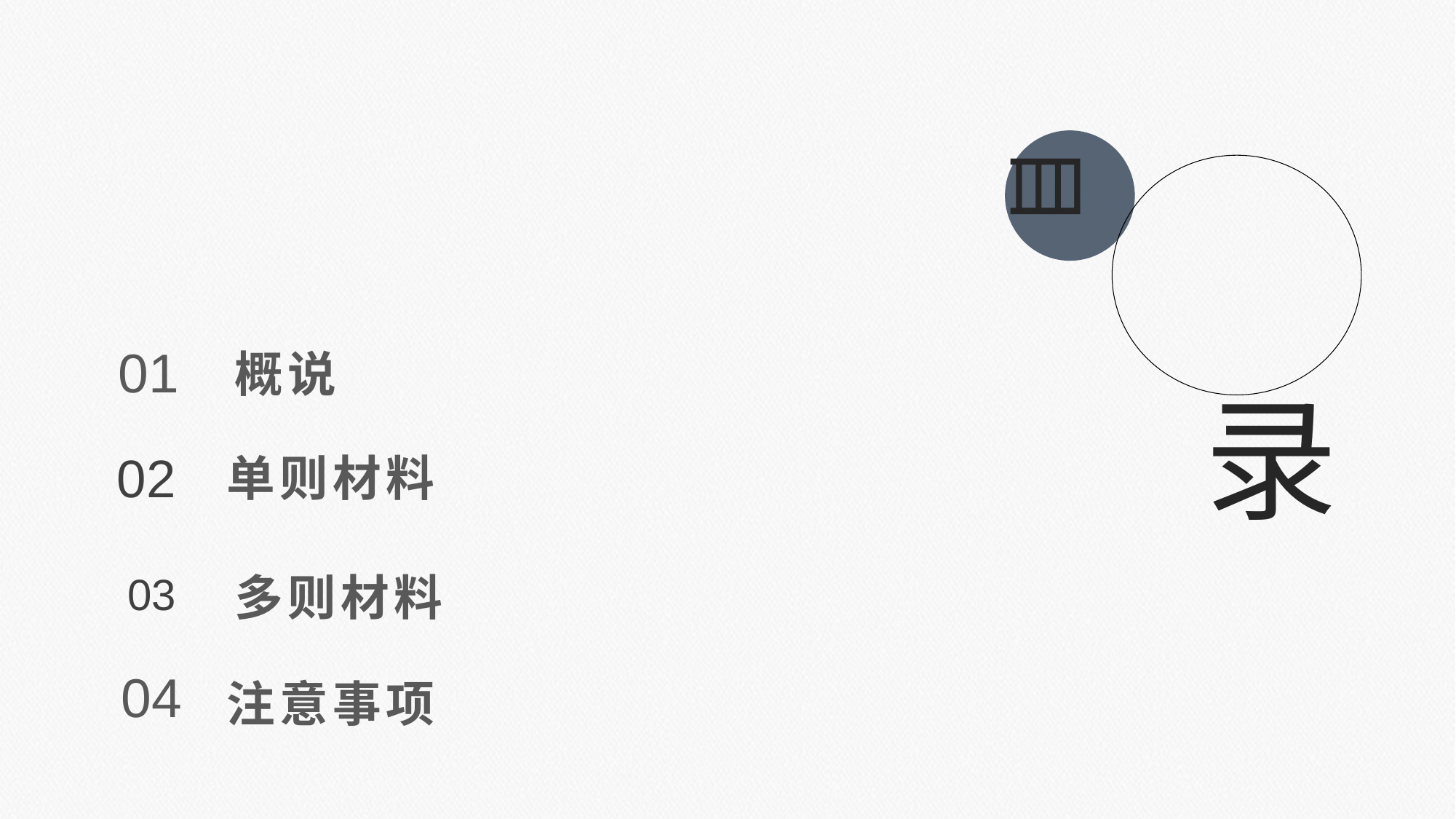

目

# 录
01
概说
多则材料
03
02
单则材料
04
注意事项